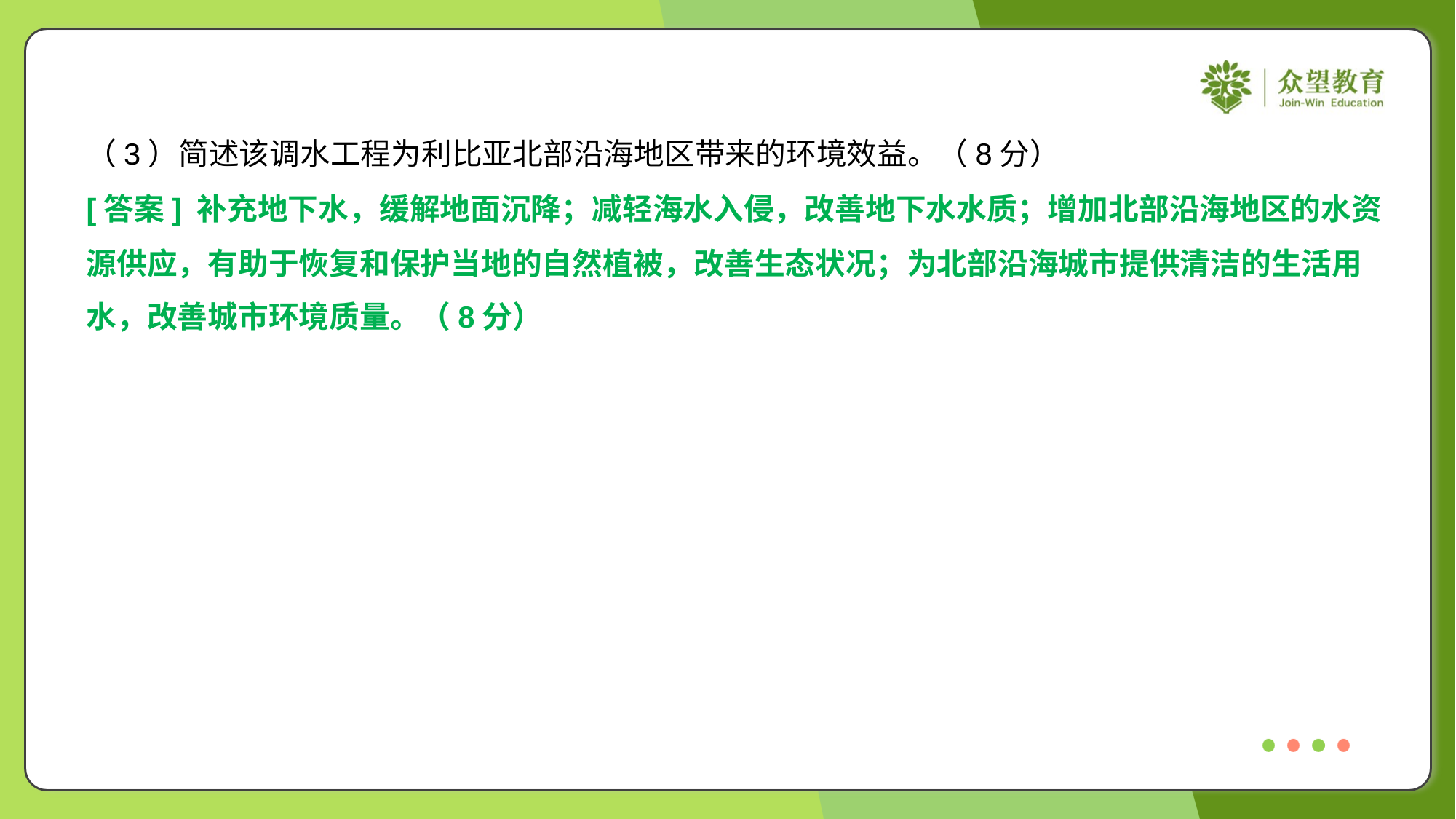

（3）简述该调水工程为利比亚北部沿海地区带来的环境效益。（8分）
[答案] 补充地下水，缓解地面沉降；减轻海水入侵，改善地下水水质；增加北部沿海地区的水资
源供应，有助于恢复和保护当地的自然植被，改善生态状况；为北部沿海城市提供清洁的生活用
水，改善城市环境质量。（8分）